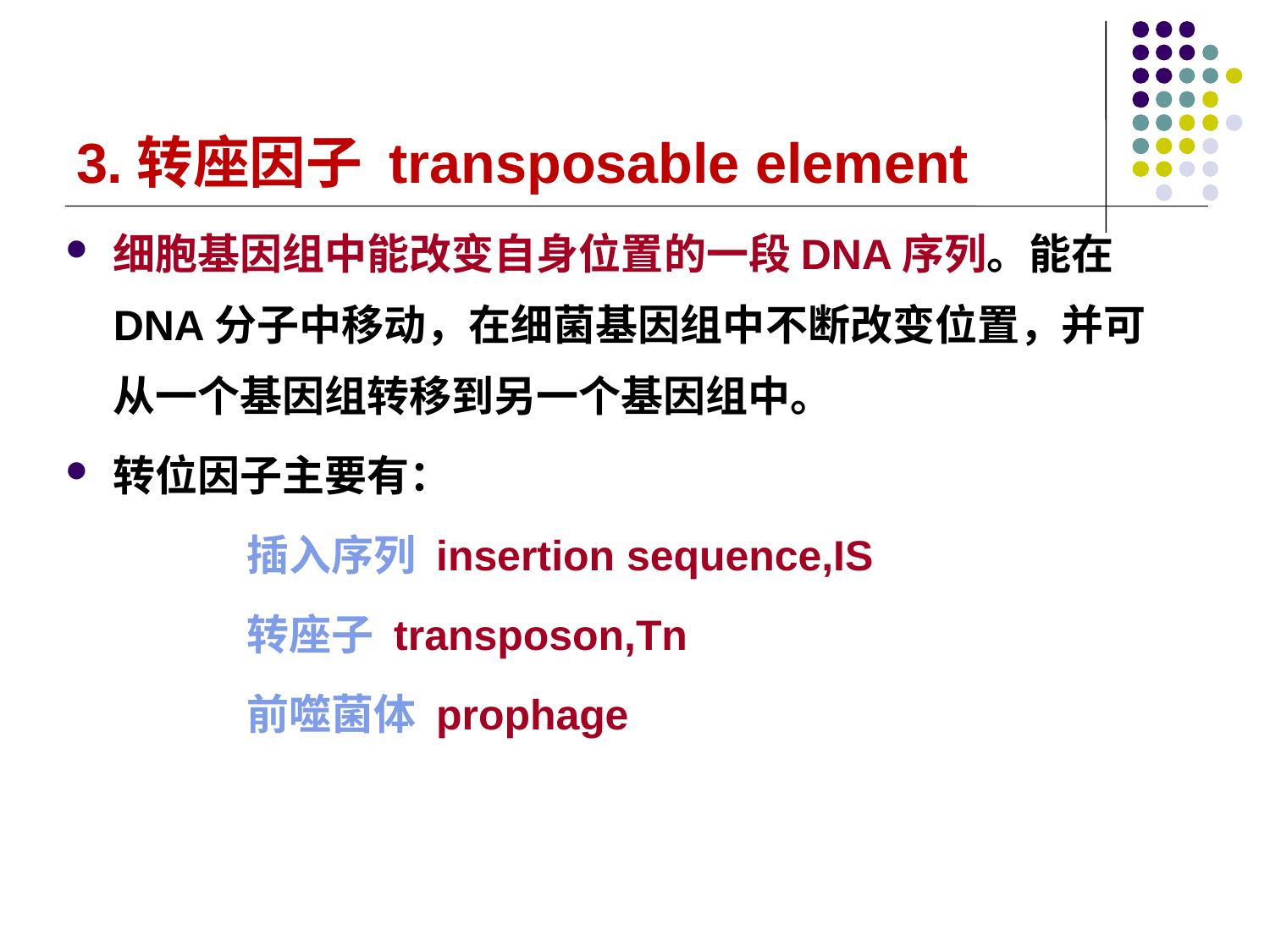

# 3.转座因子 transposable element
细胞基因组中能改变自身位置的一段DNA序列。能在DNA分子中移动，在细菌基因组中不断改变位置，并可从一个基因组转移到另一个基因组中。
转位因子主要有：
                  插入序列 insertion sequence,IS
                  转座子 transposon,Tn
                  前噬菌体 prophage